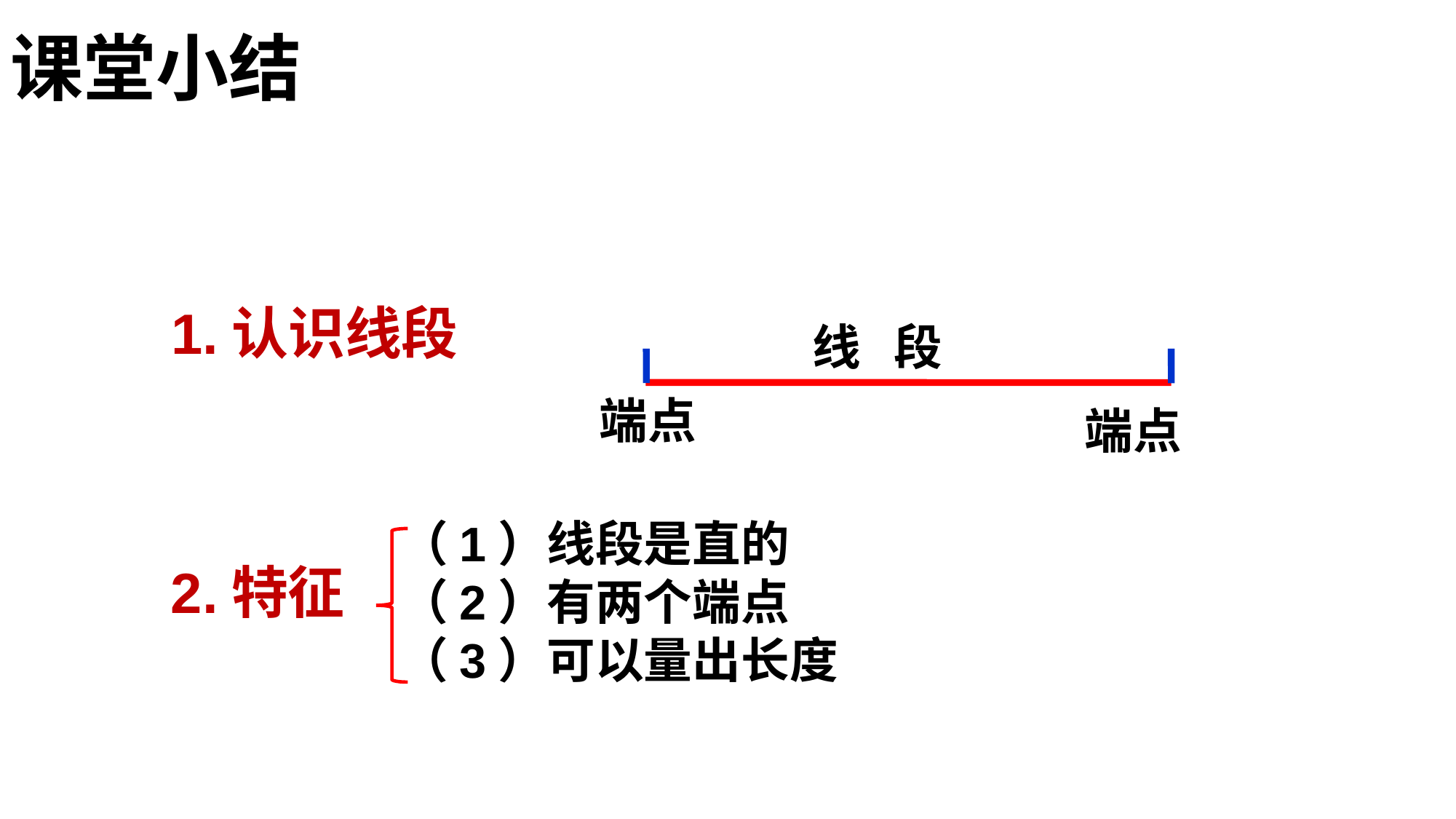

课堂小结
线   段

端点
端点

1.认识线段
（1）线段是直的
（2）有两个端点
（3）可以量出长度

2.特征